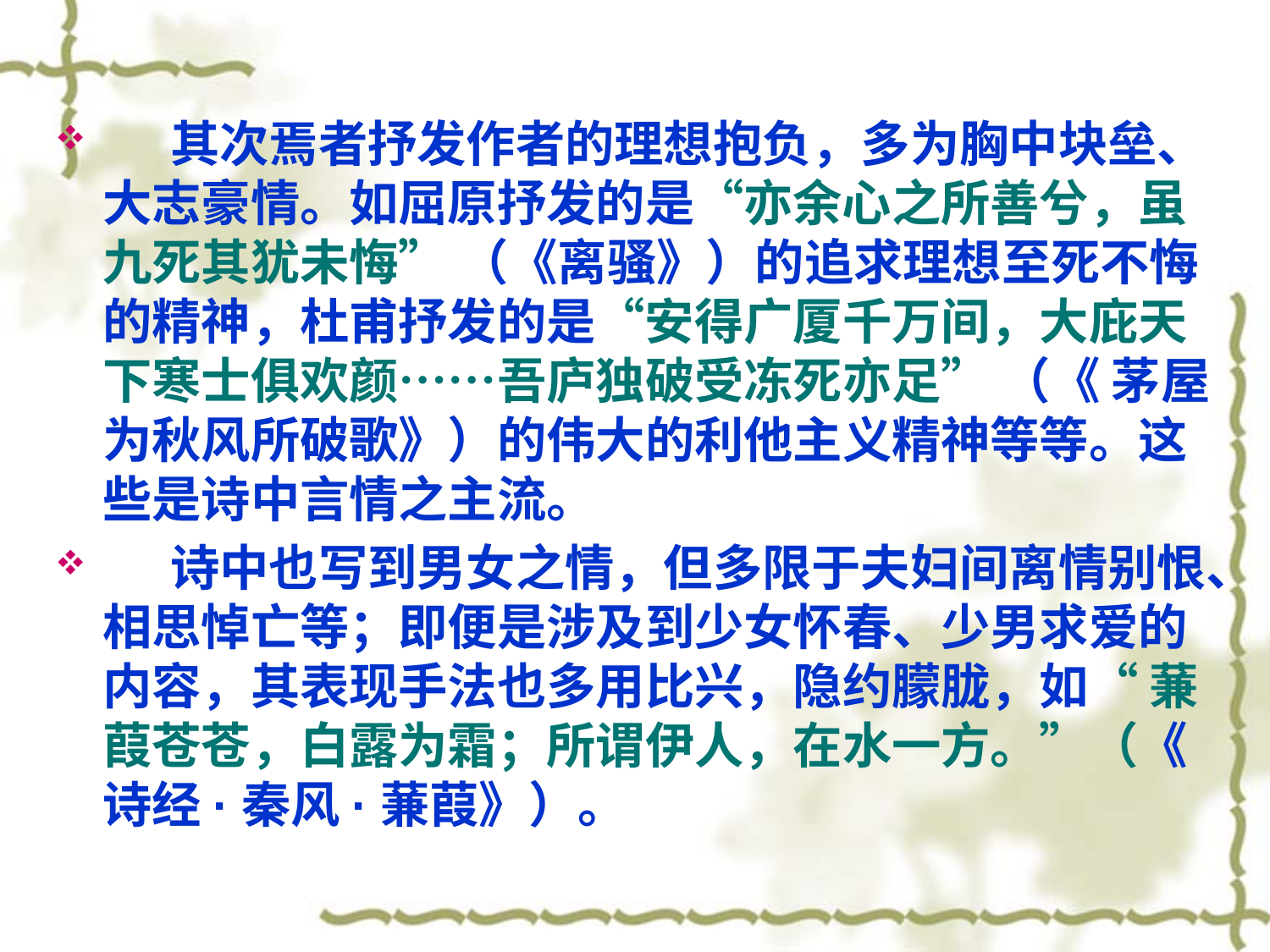

#
     其次焉者抒发作者的理想抱负，多为胸中块垒、大志豪情。如屈原抒发的是“亦余心之所善兮，虽九死其犹未悔” （《离骚》）的追求理想至死不悔的精神，杜甫抒发的是“安得广厦千万间，大庇天下寒士俱欢颜……吾庐独破受冻死亦足” （《 茅屋为秋风所破歌》）的伟大的利他主义精神等等。这些是诗中言情之主流。
     诗中也写到男女之情，但多限于夫妇间离情别恨、相思悼亡等；即便是涉及到少女怀春、少男求爱的内容，其表现手法也多用比兴，隐约朦胧，如“ 蒹葭苍苍，白露为霜；所谓伊人，在水一方。”（《 诗经·秦风·蒹葭》）。